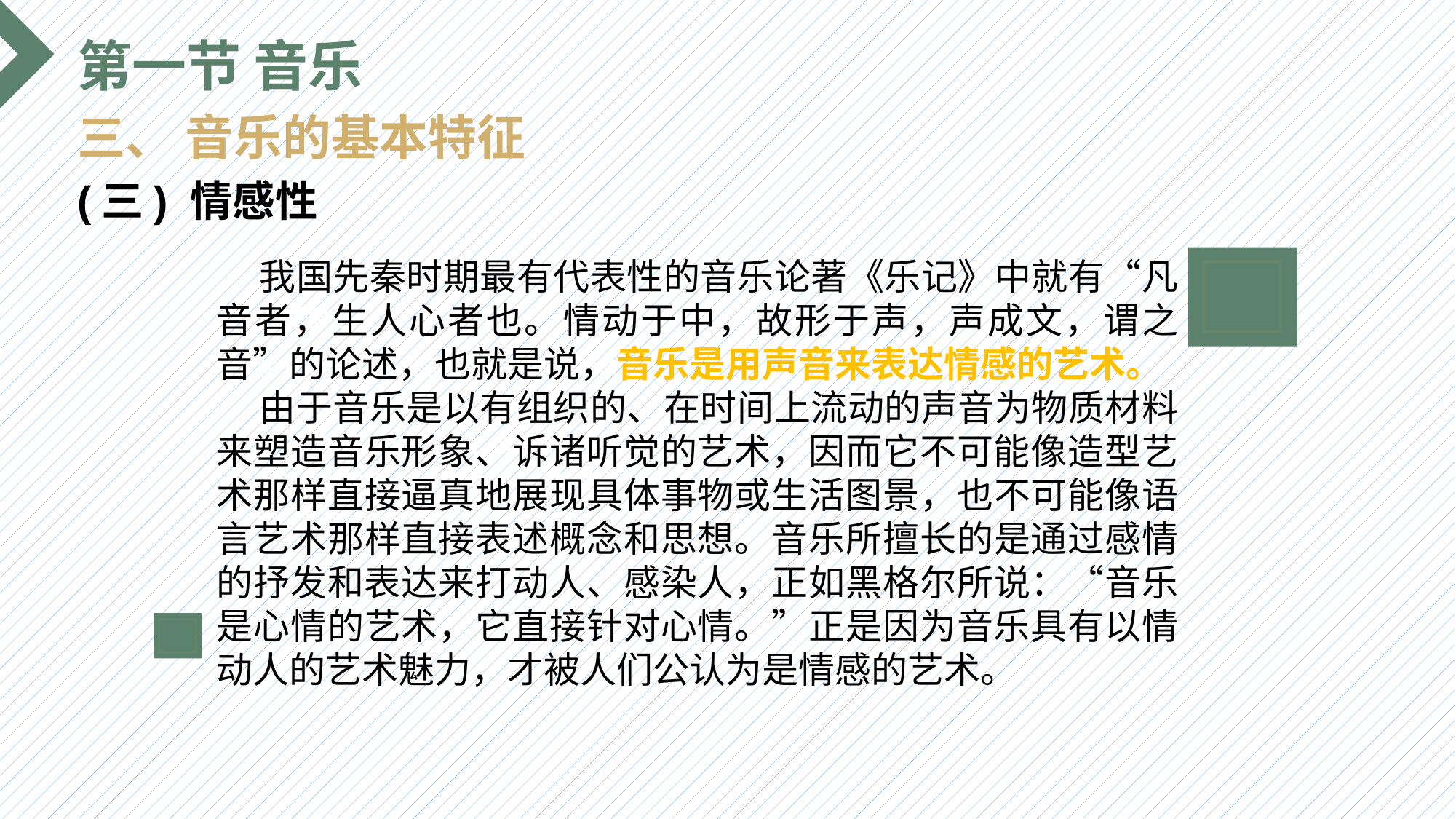

第一节 音乐
三、 音乐的基本特征
(三) 情感性

    我国先秦时期最有代表性的音乐论著《乐记》中就有“凡音者，生人心者也。情动于中，故形于声，声成文，谓之音”的论述，也就是说，音乐是用声音来表达情感的艺术。
    由于音乐是以有组织的、在时间上流动的声音为物质材料来塑造音乐形象、诉诸听觉的艺术，因而它不可能像造型艺术那样直接逼真地展现具体事物或生活图景，也不可能像语言艺术那样直接表述概念和思想。音乐所擅长的是通过感情的抒发和表达来打动人、感染人，正如黑格尔所说：“音乐是心情的艺术，它直接针对心情。”正是因为音乐具有以情动人的艺术魅力，才被人们公认为是情感的艺术。

选题背景
输入您的内容，请简要说明，言简意赅即可输入您的内容，请简要说明，言简意赅即可输入您的内容，请简要说明，言简意赅即可输入您的内容，请简要说明，言简意赅即可